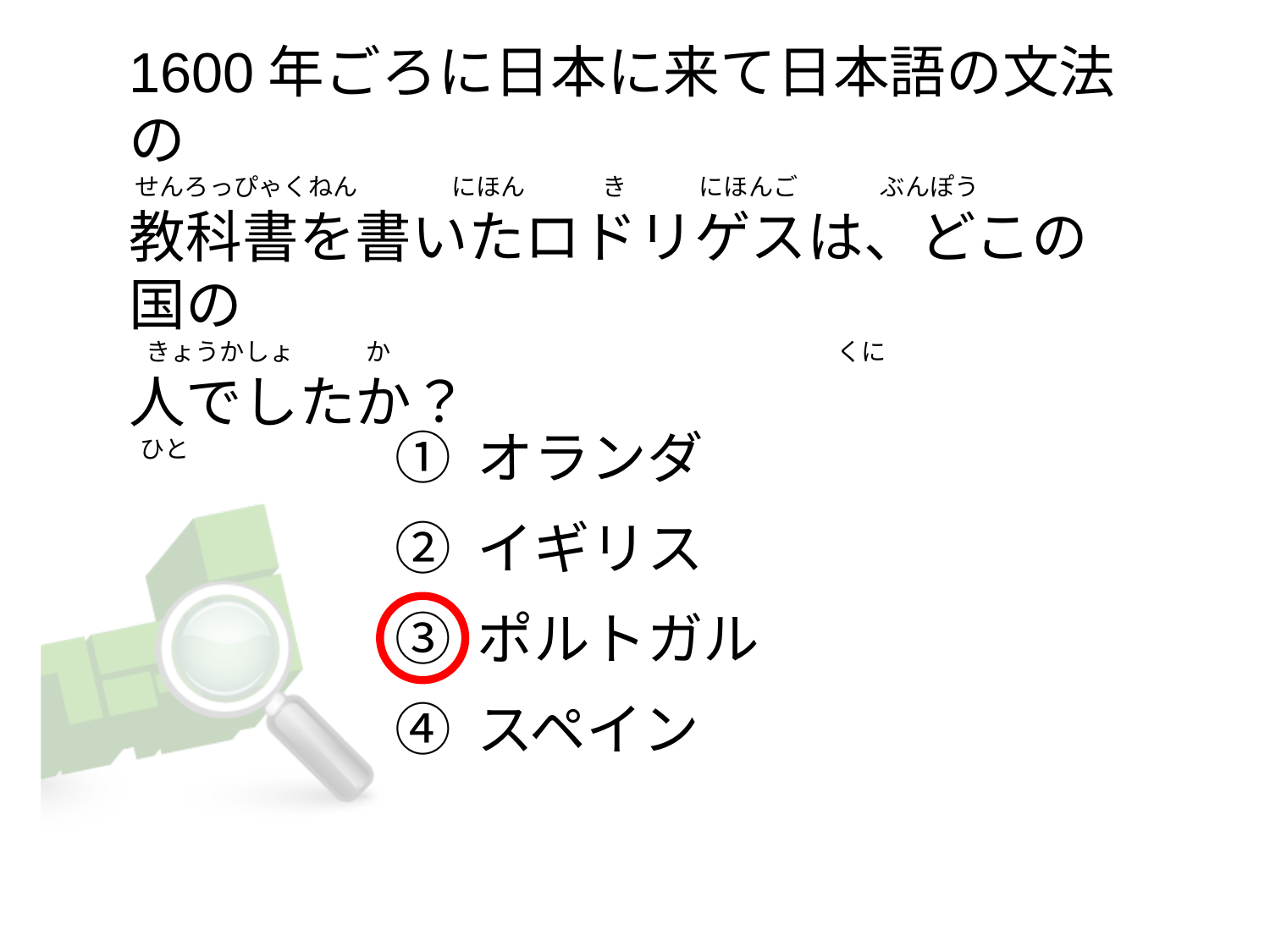

# 1600年ごろに日本に来て日本語の文法の  せんろっぴゃくねん                 にほん              き             にほんご               ぶんぽう 教科書を書いたロドリゲスは、どこの国の    きょうかしょ             か                                                                                 くに 人でしたか？   ひと
① オランダ
② イギリス
③ ポルトガル
④ スペイン